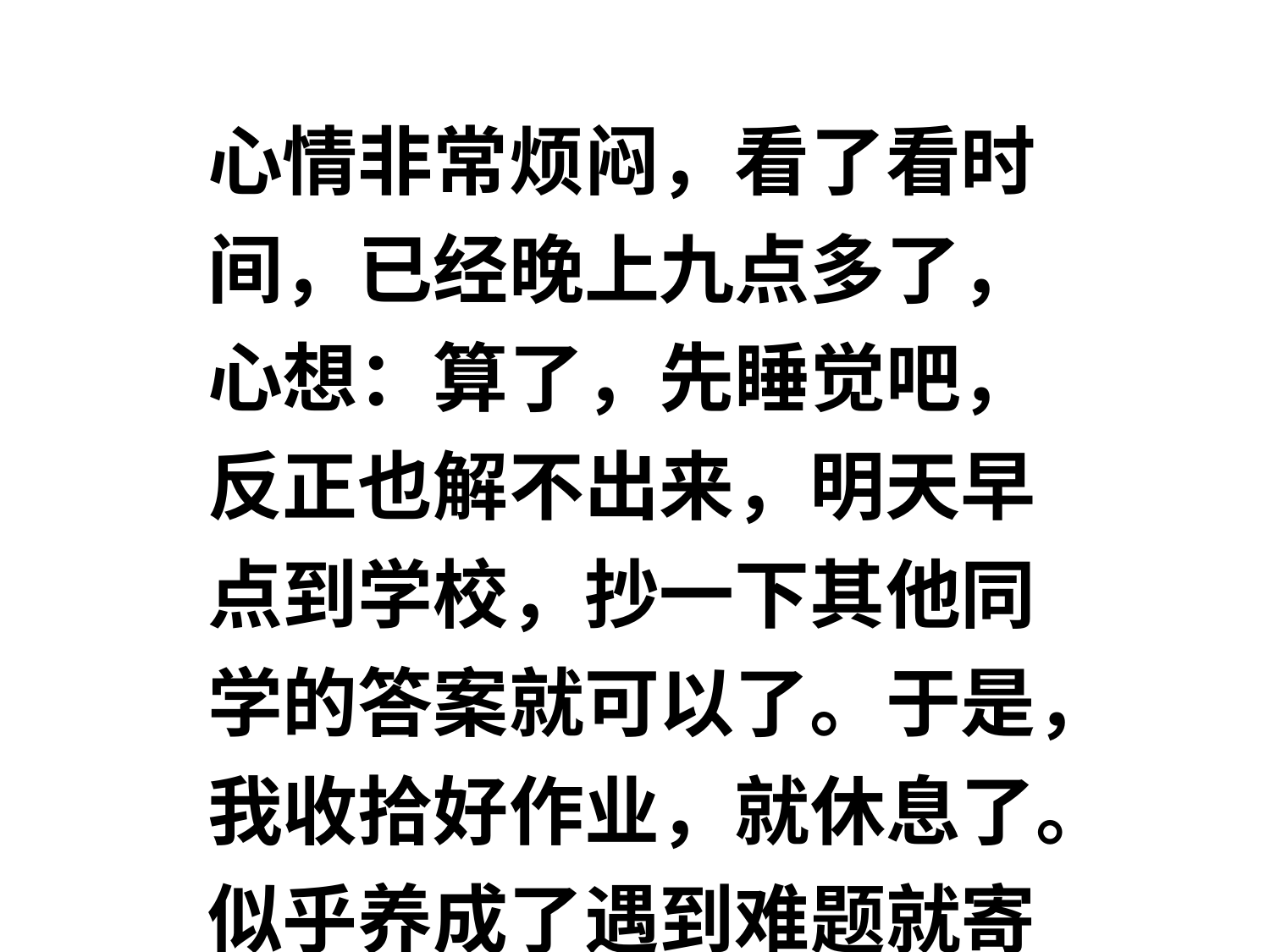

心情非常烦闷，看了看时间，已经晚上九点多了，心想：算了，先睡觉吧，反正也解不出来，明天早点到学校，抄一下其他同学的答案就可以了。于是，我收拾好作业，就休息了。似乎养成了遇到难题就寄希望于他人的习惯，每次在稍难理